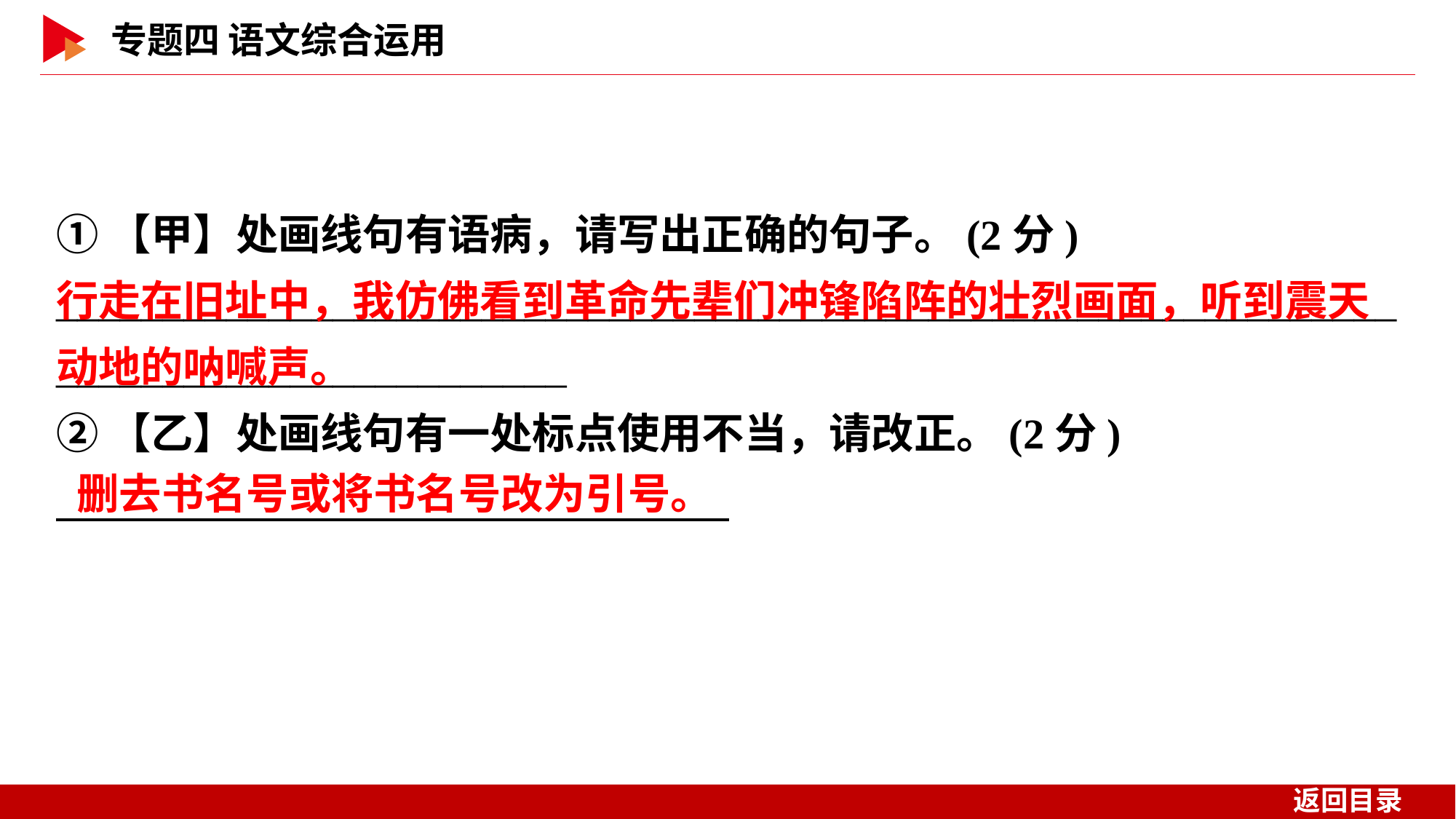

①【甲】处画线句有语病，请写出正确的句子。(2分)
_______________________________________________________________________________________
②【乙】处画线句有一处标点使用不当，请改正。(2分)

行走在旧址中，我仿佛看到革命先辈们冲锋陷阵的壮烈画面，听到震天动地的呐喊声。
删去书名号或将书名号改为引号。